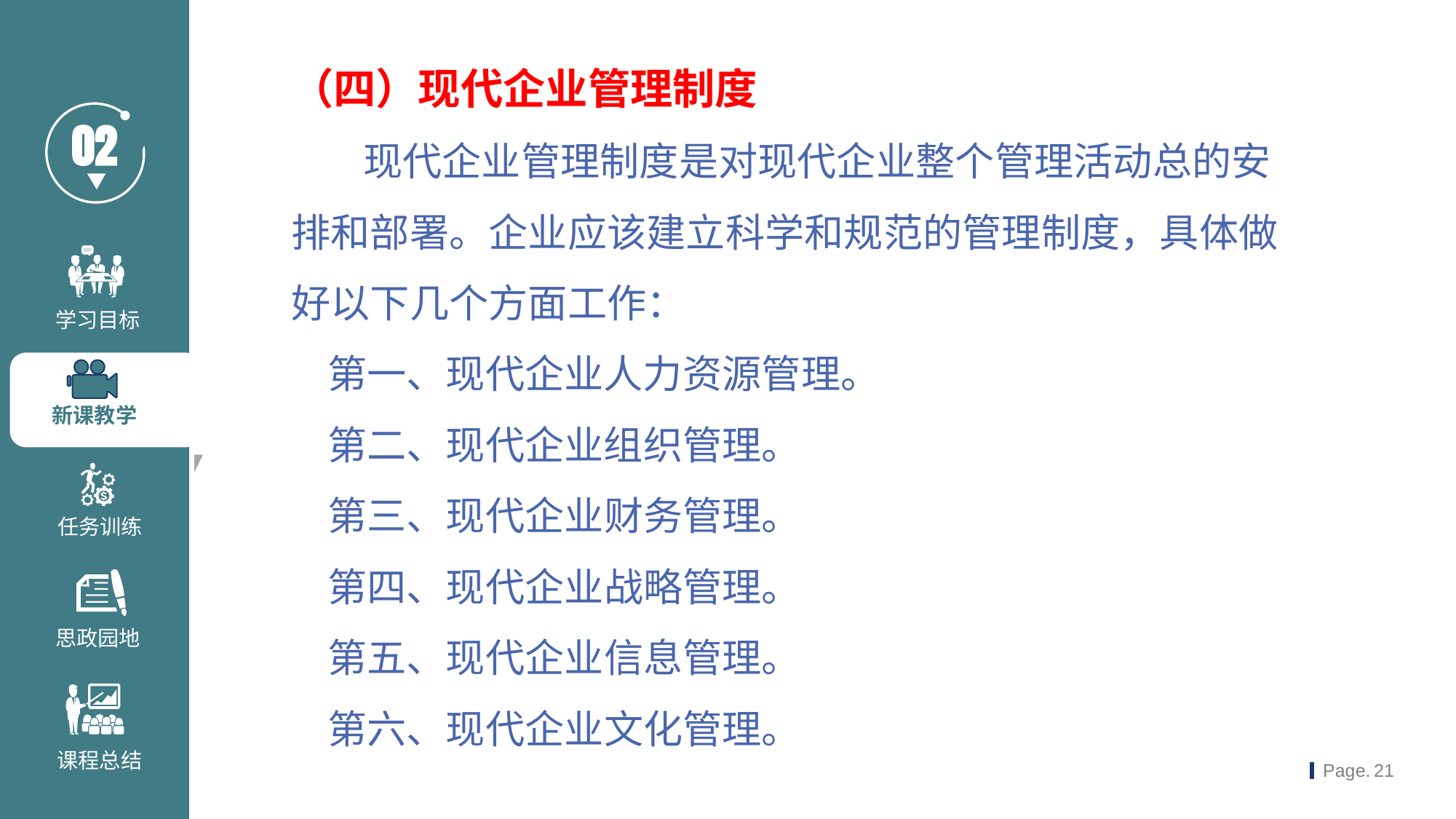

（四）现代企业管理制度
       现代企业管理制度是对现代企业整个管理活动总的安排和部署。企业应该建立科学和规范的管理制度，具体做好以下几个方面工作：
   第一、现代企业人力资源管理。
   第二、现代企业组织管理。
   第三、现代企业财务管理。
   第四、现代企业战略管理。
   第五、现代企业信息管理。
   第六、现代企业文化管理。
21